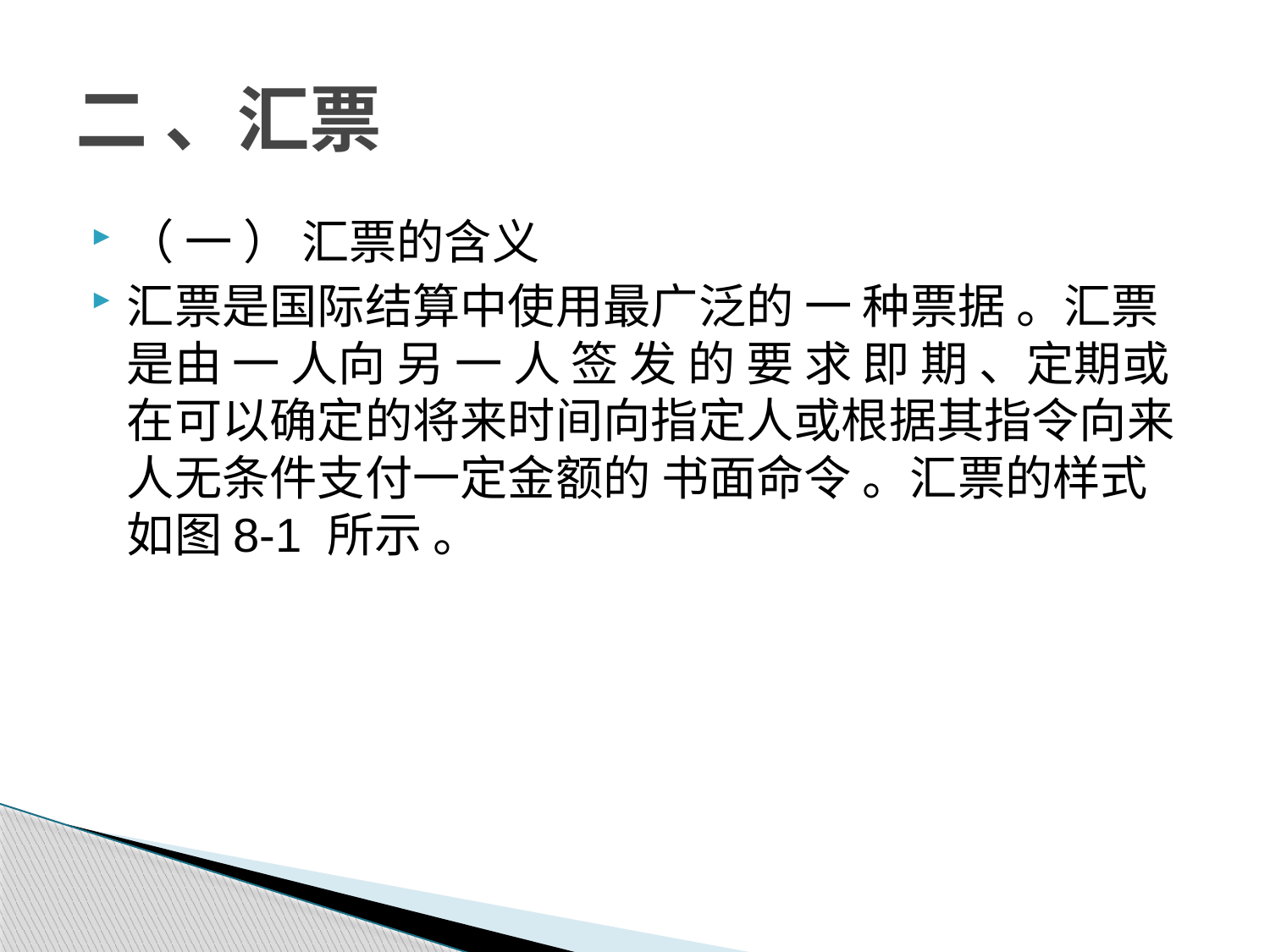

# 二 、汇票
（ 一 ） 汇票的含义
汇票是国际结算中使用最广泛的 一 种票据 。汇票是由 一 人向 另 一 人 签 发 的 要 求 即 期 、定期或在可以确定的将来时间向指定人或根据其指令向来人无条件支付一定金额的 书面命令 。汇票的样式如图8-1 所示 。